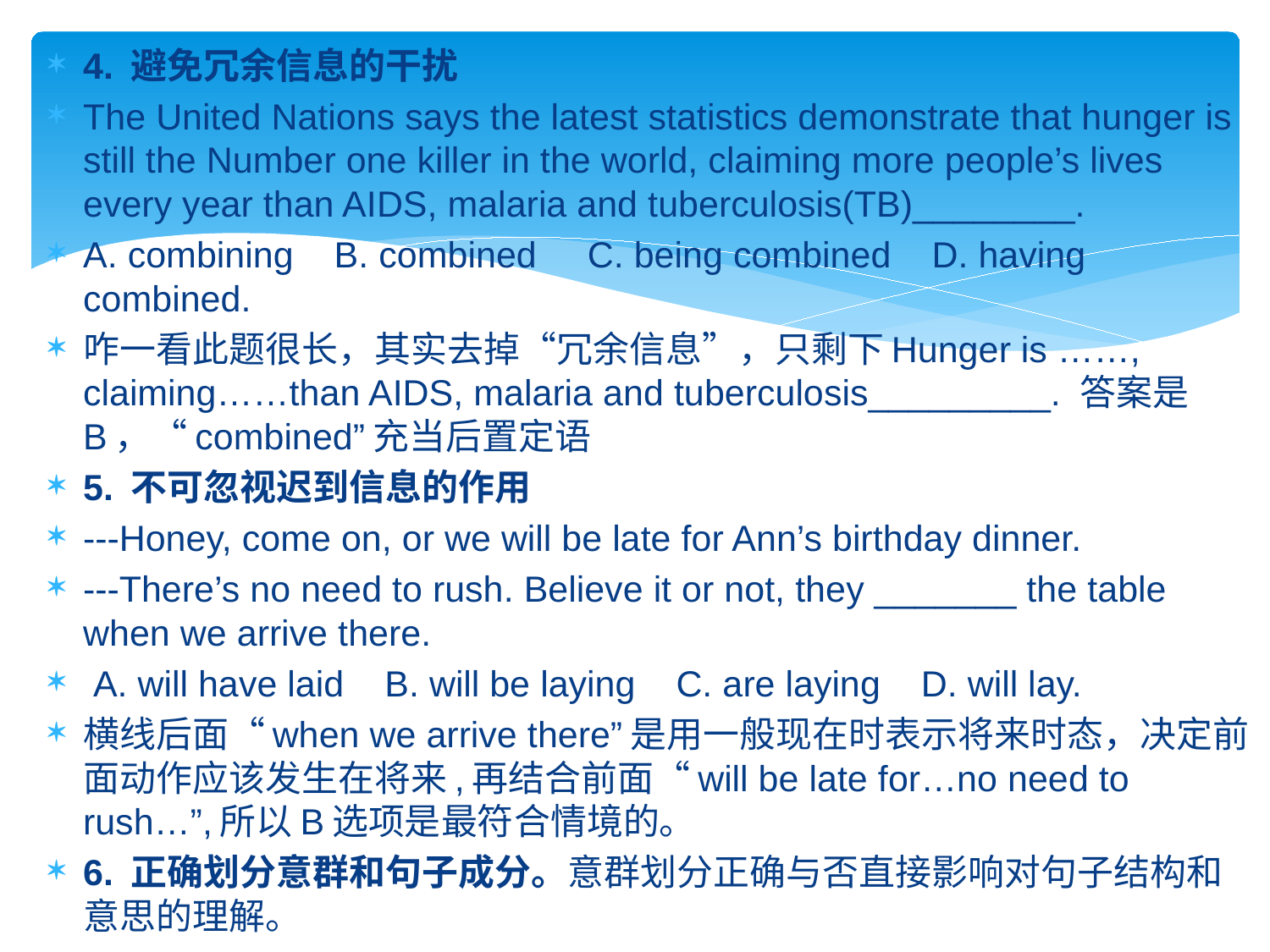

4. 避免冗余信息的干扰
The United Nations says the latest statistics demonstrate that hunger is still the Number one killer in the world, claiming more people’s lives every year than AIDS, malaria and tuberculosis(TB)________.
A. combining    B. combined     C. being combined    D. having combined.
咋一看此题很长，其实去掉“冗余信息”，只剩下Hunger is ……, claiming……than AIDS, malaria and tuberculosis_________. 答案是B，“combined”充当后置定语
5. 不可忽视迟到信息的作用
---Honey, come on, or we will be late for Ann’s birthday dinner.
---There’s no need to rush. Believe it or not, they _______ the table when we arrive there.
 A. will have laid    B. will be laying    C. are laying    D. will lay.
横线后面“when we arrive there”是用一般现在时表示将来时态，决定前面动作应该发生在将来,再结合前面“will be late for…no need to rush…”,所以B选项是最符合情境的。
6. 正确划分意群和句子成分。意群划分正确与否直接影响对句子结构和意思的理解。